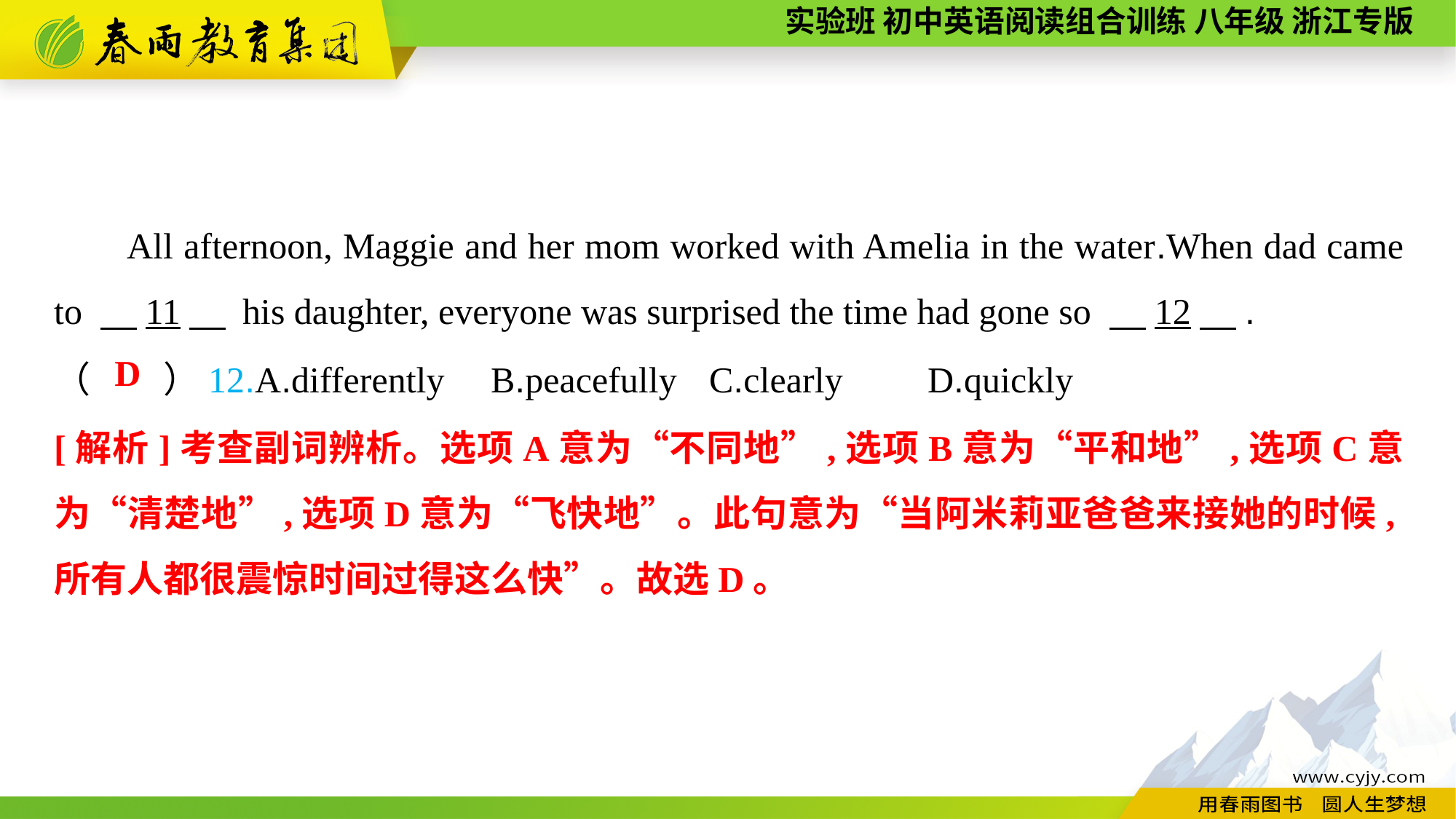

All afternoon, Maggie and her mom worked with Amelia in the water.When dad came to 　11　 his daughter, everyone was surprised the time had gone so 　12　.
（　　）12.A.differently	B.peacefully	C.clearly	D.quickly
D
[解析]考查副词辨析。选项A意为“不同地”,选项B意为“平和地”,选项C意为“清楚地”,选项D意为“飞快地”。此句意为“当阿米莉亚爸爸来接她的时候,所有人都很震惊时间过得这么快”。故选D。